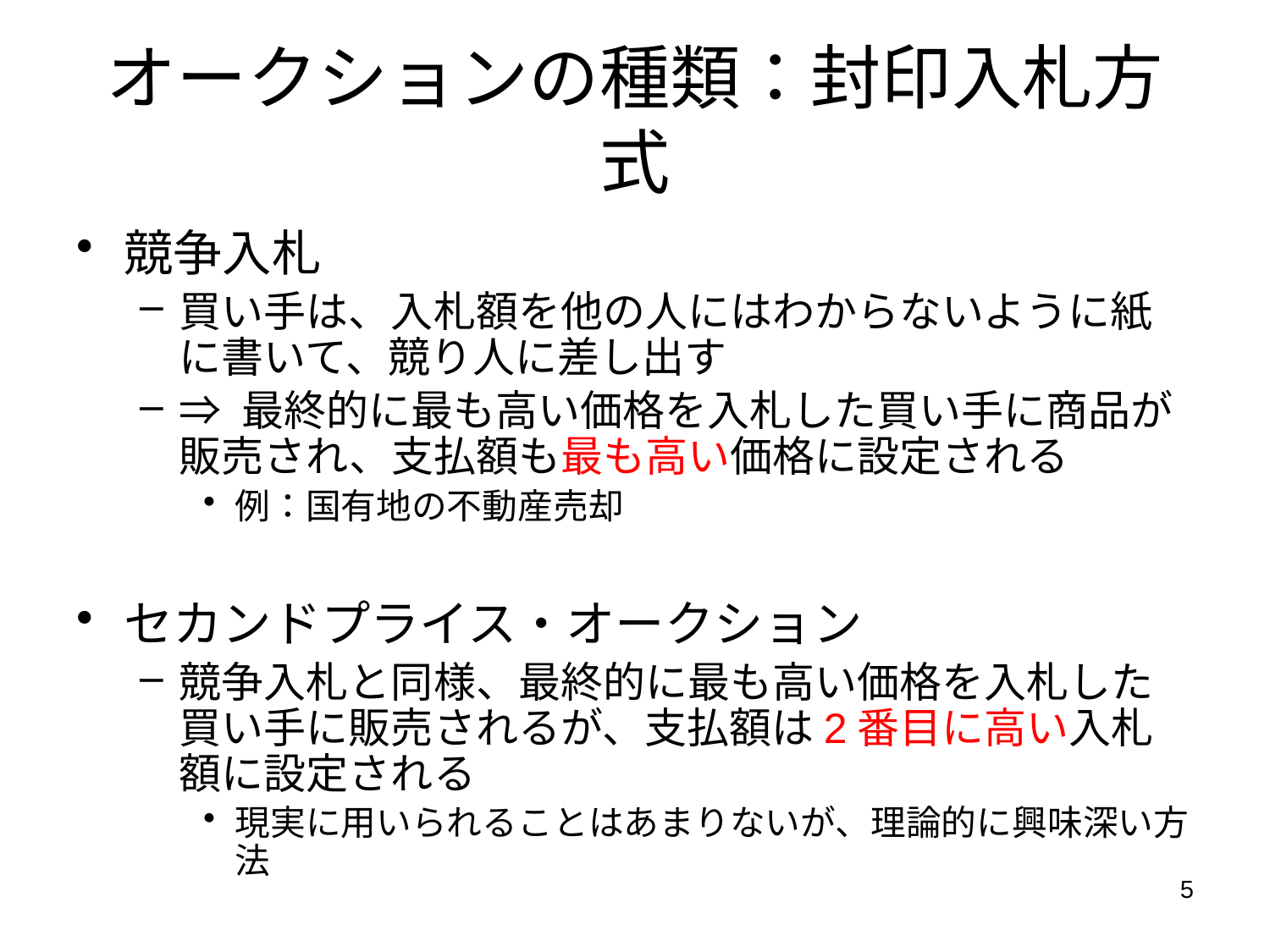

# オークションの種類：封印入札方式
競争入札
買い手は、入札額を他の人にはわからないように紙に書いて、競り人に差し出す
⇒ 最終的に最も高い価格を入札した買い手に商品が販売され、支払額も最も高い価格に設定される
例：国有地の不動産売却

セカンドプライス・オークション
競争入札と同様、最終的に最も高い価格を入札した買い手に販売されるが、支払額は2番目に高い入札額に設定される
現実に用いられることはあまりないが、理論的に興味深い方法
5